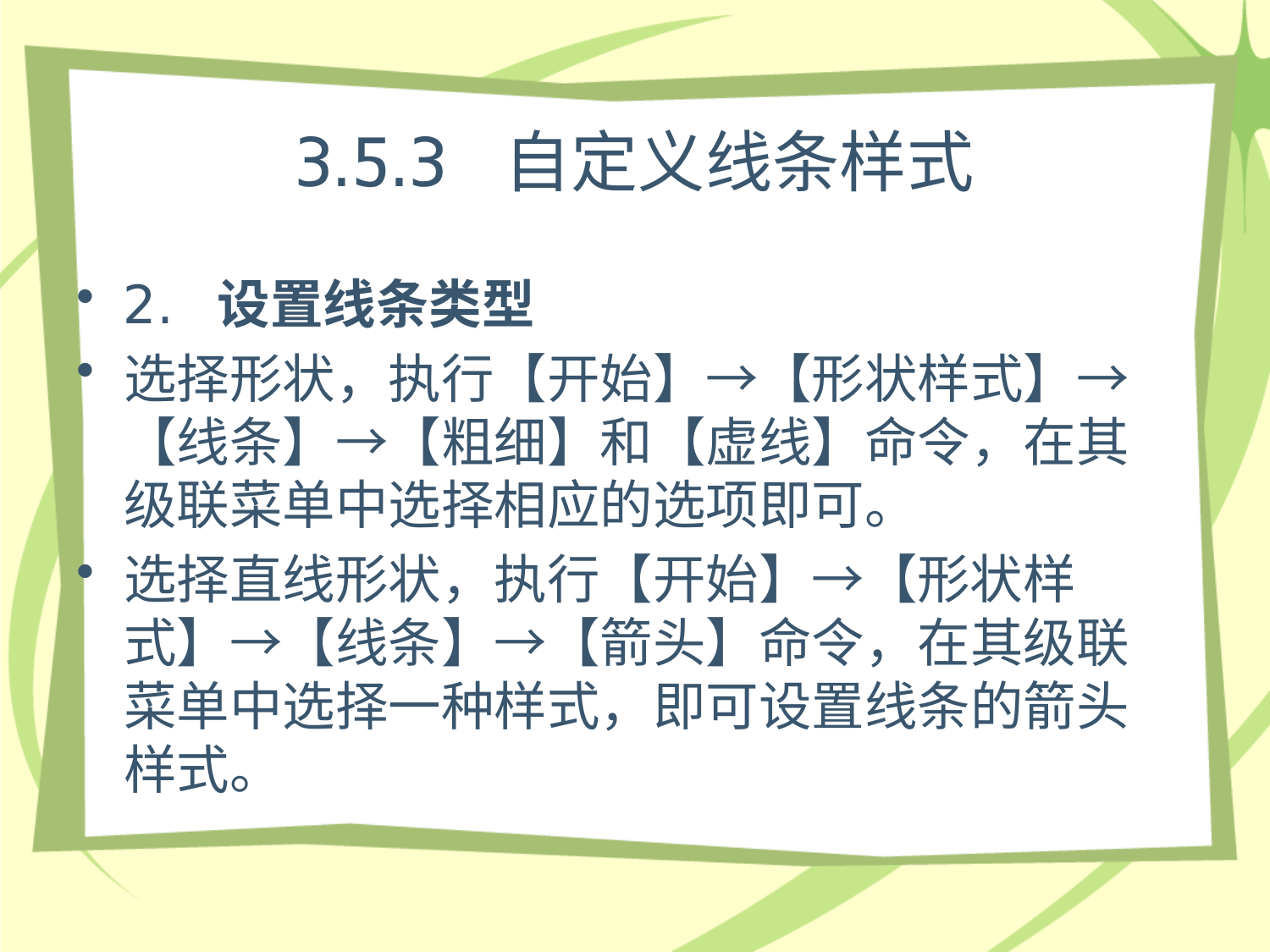

# 3.5.3  自定义线条样式
2.  设置线条类型
选择形状，执行【开始】→【形状样式】→【线条】→【粗细】和【虚线】命令，在其级联菜单中选择相应的选项即可。
选择直线形状，执行【开始】→【形状样式】→【线条】→【箭头】命令，在其级联菜单中选择一种样式，即可设置线条的箭头样式。